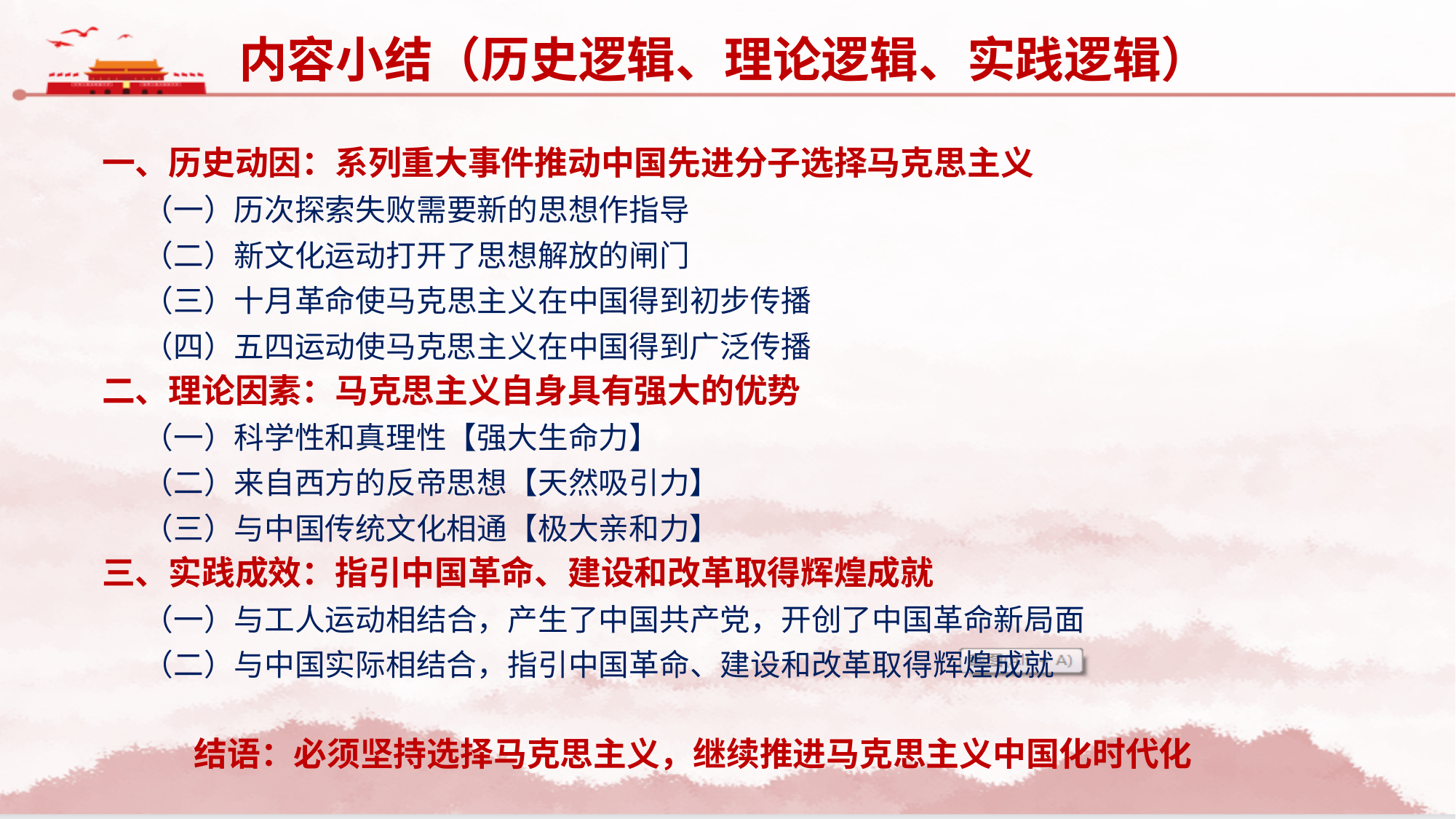

内容小结（历史逻辑、理论逻辑、实践逻辑）
一、历史动因：系列重大事件推动中国先进分子选择马克思主义
（一）历次探索失败需要新的思想作指导
（二）新文化运动打开了思想解放的闸门
（三）十月革命使马克思主义在中国得到初步传播
（四）五四运动使马克思主义在中国得到广泛传播
二、理论因素：马克思主义自身具有强大的优势
（一）科学性和真理性【强大生命力】
（二）来自西方的反帝思想【天然吸引力】
（三）与中国传统文化相通【极大亲和力】
三、实践成效：指引中国革命、建设和改革取得辉煌成就
（一）与工人运动相结合，产生了中国共产党，开创了中国革命新局面
（二）与中国实际相结合，指引中国革命、建设和改革取得辉煌成就

           结语：必须坚持选择马克思主义，继续推进马克思主义中国化时代化